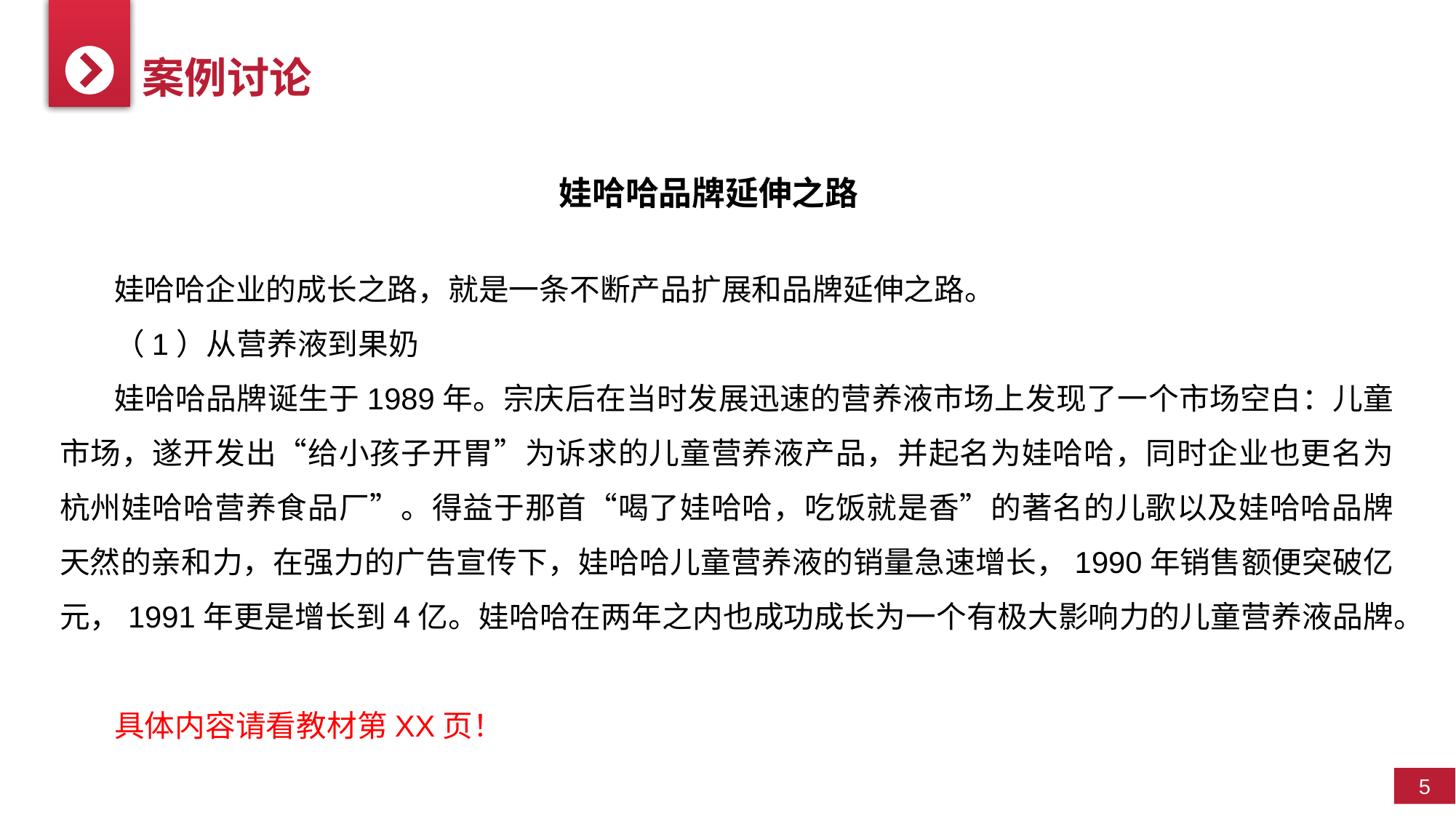

案例讨论

娃哈哈品牌延伸之路
娃哈哈企业的成长之路，就是一条不断产品扩展和品牌延伸之路。
（1）从营养液到果奶
娃哈哈品牌诞生于1989年。宗庆后在当时发展迅速的营养液市场上发现了一个市场空白：儿童市场，遂开发出“给小孩子开胃”为诉求的儿童营养液产品，并起名为娃哈哈，同时企业也更名为杭州娃哈哈营养食品厂”。得益于那首“喝了娃哈哈，吃饭就是香”的著名的儿歌以及娃哈哈品牌天然的亲和力，在强力的广告宣传下，娃哈哈儿童营养液的销量急速增长，1990年销售额便突破亿元，1991年更是增长到4亿。娃哈哈在两年之内也成功成长为一个有极大影响力的儿童营养液品牌。
具体内容请看教材第XX页！